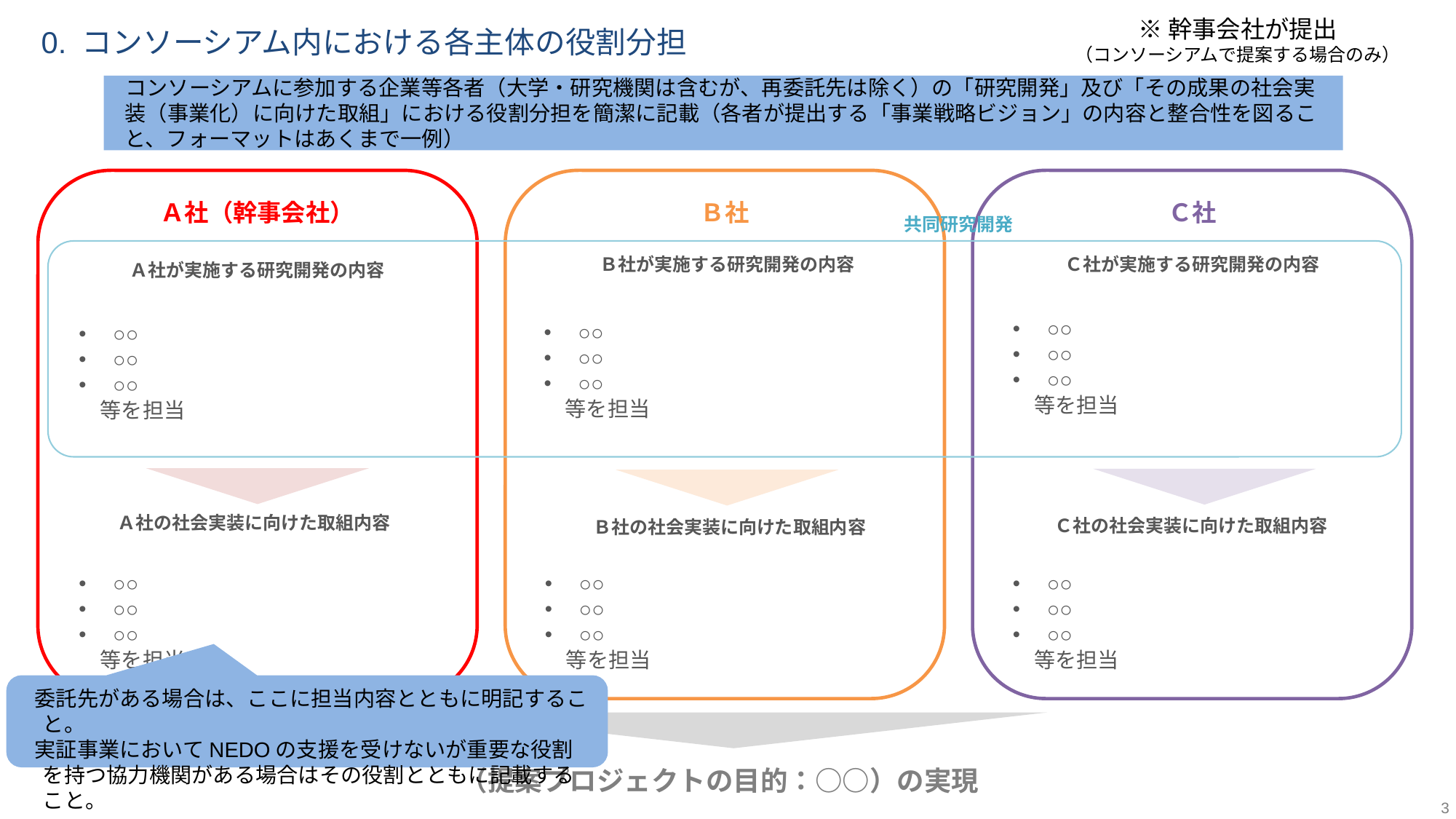

※幹事会社が提出
（コンソーシアムで提案する場合のみ）
0. コンソーシアム内における各主体の役割分担
コンソーシアムに参加する企業等各者（大学・研究機関は含むが、再委託先は除く）の「研究開発」及び「その成果の社会実装（事業化）に向けた取組」における役割分担を簡潔に記載（各者が提出する「事業戦略ビジョン」の内容と整合性を図ること、フォーマットはあくまで一例）
Ａ社（幹事会社）
Ｂ社
Ｃ社
共同研究開発
Ｃ社が実施する研究開発の内容

Ｂ社が実施する研究開発の内容
Ａ社が実施する研究開発の内容
○○
○○
○○
　等を担当
○○
○○
○○
　等を担当
○○
○○
○○
　等を担当

Ａ社の社会実装に向けた取組内容
Ｃ社の社会実装に向けた取組内容
Ｂ社の社会実装に向けた取組内容
○○
○○
○○
　等を担当
○○
○○
○○
　等を担当
○○
○○
○○
　等を担当
委託先がある場合は、ここに担当内容とともに明記すること。
実証事業においてNEDOの支援を受けないが重要な役割を持つ協力機関がある場合はその役割とともに記載すること。

（提案プロジェクトの目的：○○）の実現